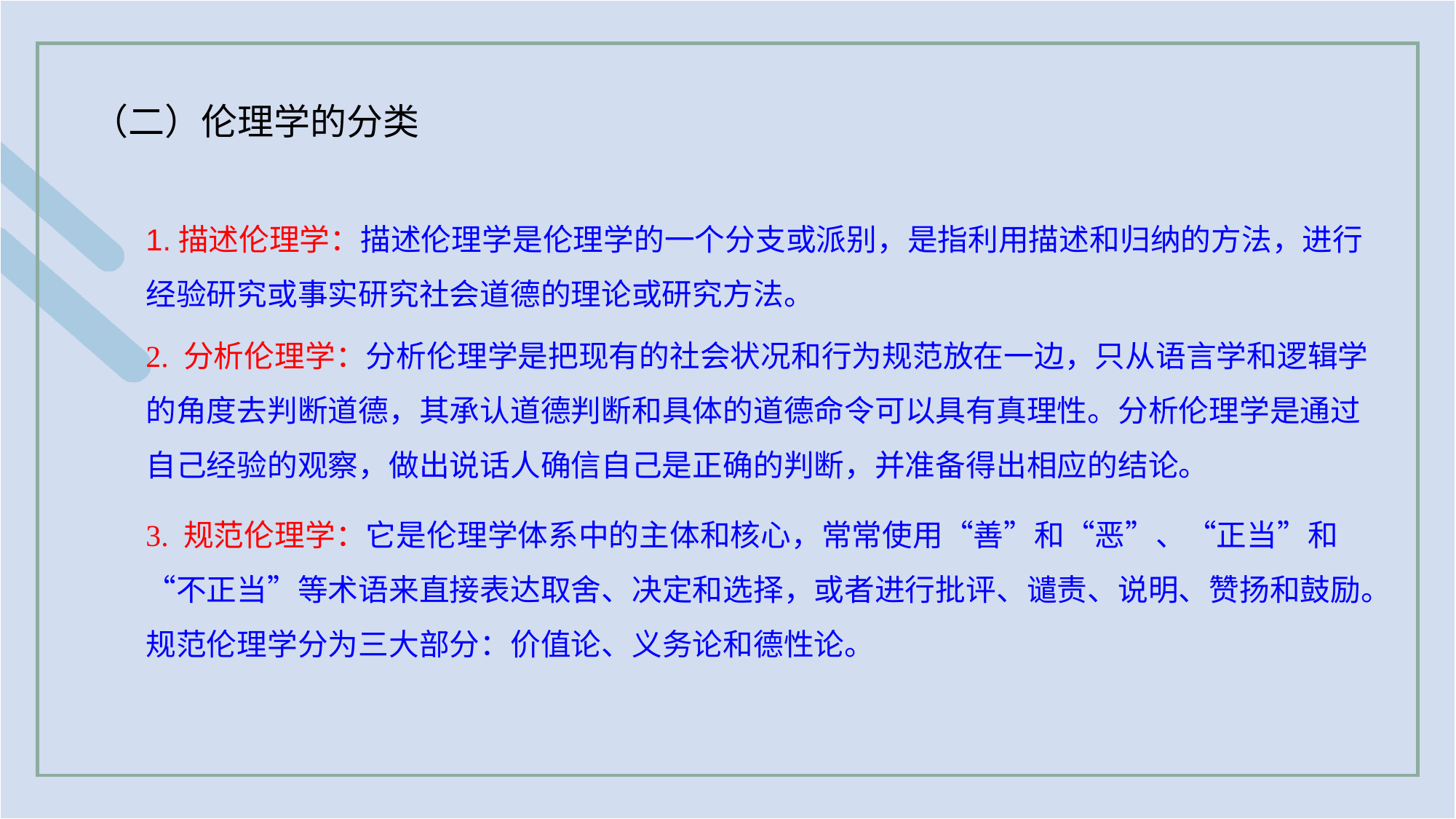

（二）伦理学的分类
1.描述伦理学：描述伦理学是伦理学的一个分支或派别，是指利用描述和归纳的方法，进行经验研究或事实研究社会道德的理论或研究方法。
2. 分析伦理学：分析伦理学是把现有的社会状况和行为规范放在一边，只从语言学和逻辑学的角度去判断道德，其承认道德判断和具体的道德命令可以具有真理性。分析伦理学是通过自己经验的观察，做出说话人确信自己是正确的判断，并准备得出相应的结论。
3. 规范伦理学：它是伦理学体系中的主体和核心，常常使用“善”和“恶”、“正当”和“不正当”等术语来直接表达取舍、决定和选择，或者进行批评、谴责、说明、赞扬和鼓励。规范伦理学分为三大部分：价值论、义务论和德性论。